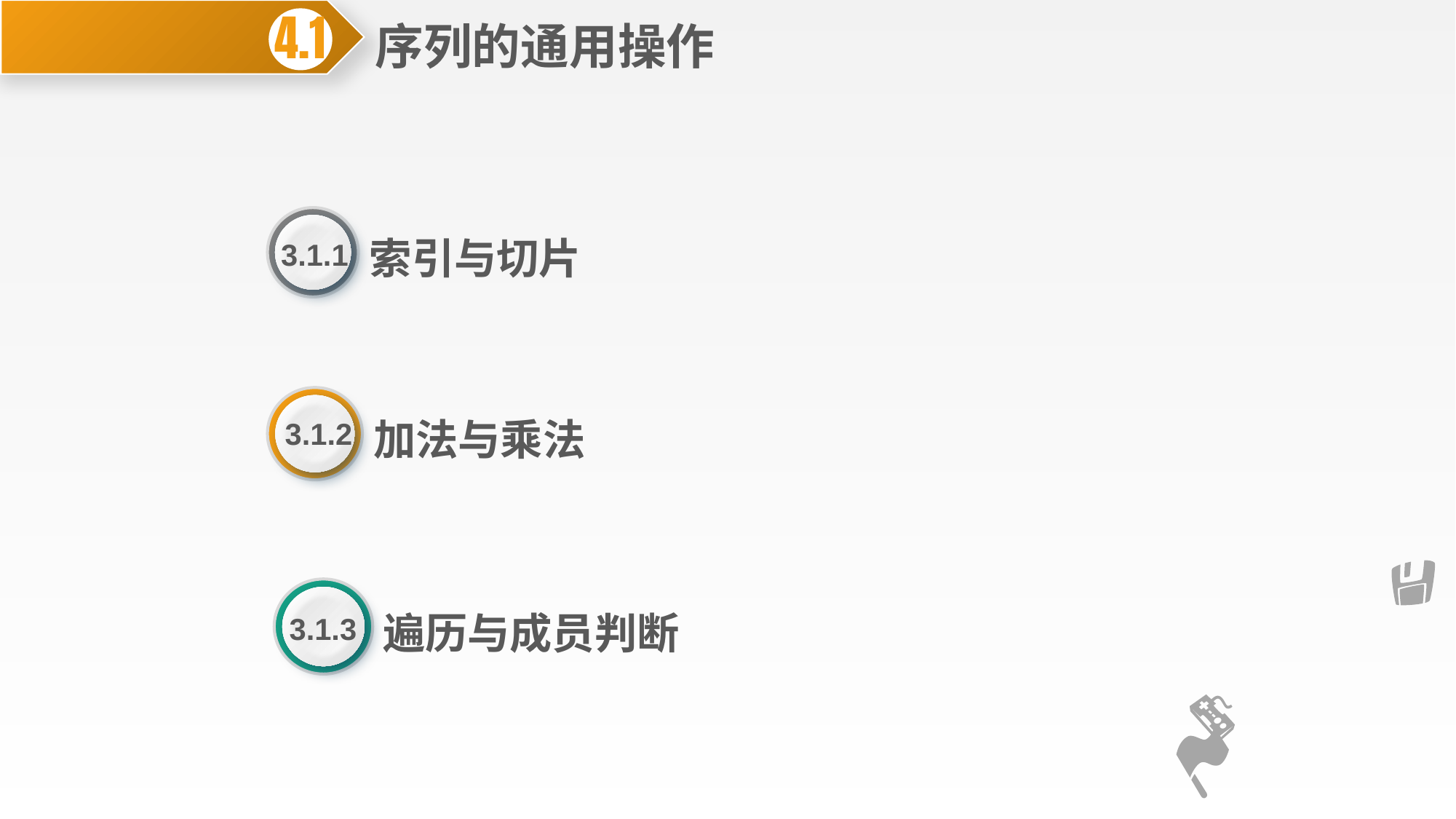

序列的通用操作

4.1

索引与切片
3.1.1

加法与乘法
3.1.2

遍历与成员判断
3.1.3